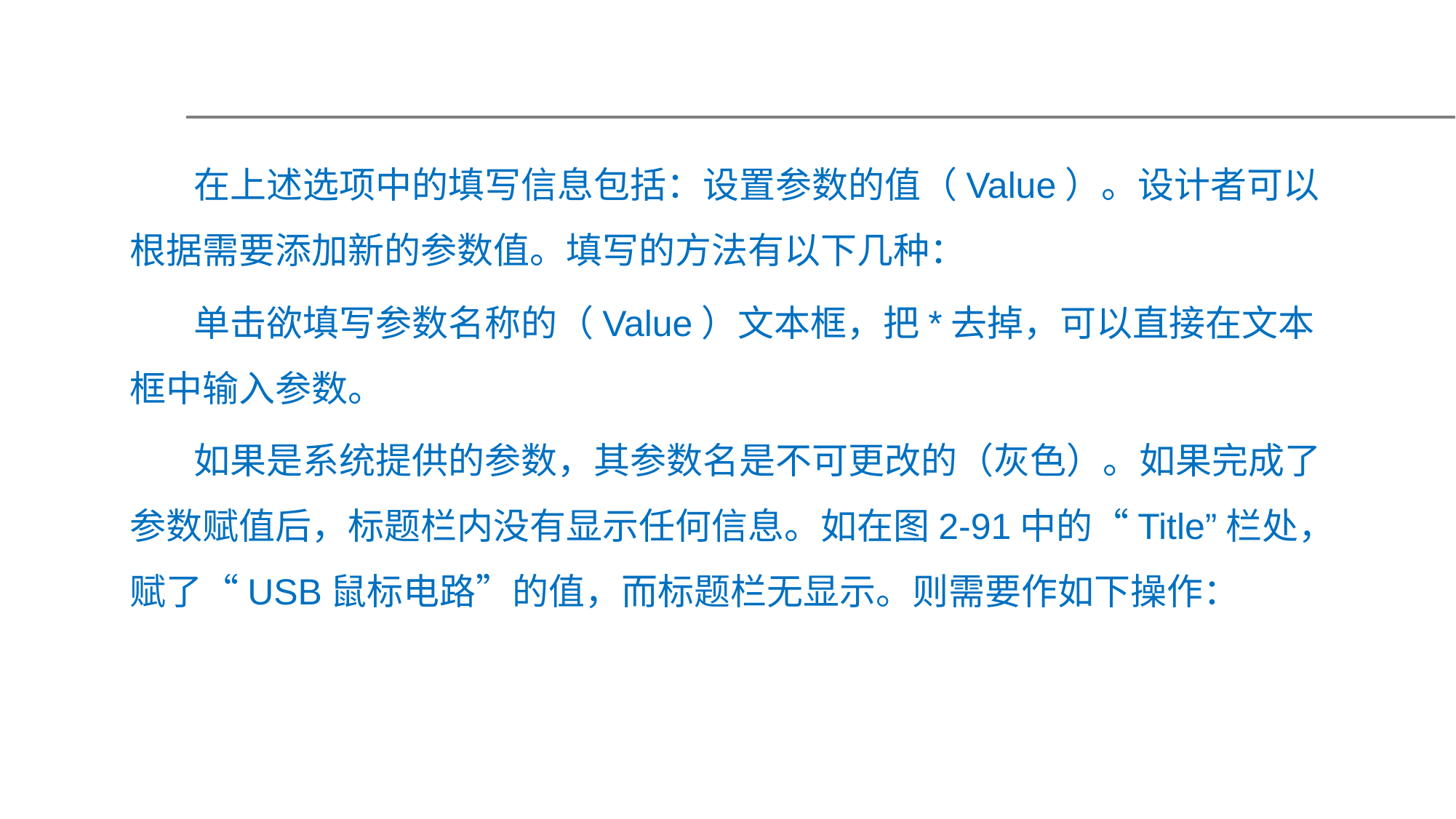

在上述选项中的填写信息包括：设置参数的值（Value）。设计者可以根据需要添加新的参数值。填写的方法有以下几种：
单击欲填写参数名称的（Value）文本框，把*去掉，可以直接在文本框中输入参数。
如果是系统提供的参数，其参数名是不可更改的（灰色）。如果完成了参数赋值后，标题栏内没有显示任何信息。如在图2-91中的“Title”栏处，赋了“USB鼠标电路”的值，而标题栏无显示。则需要作如下操作：